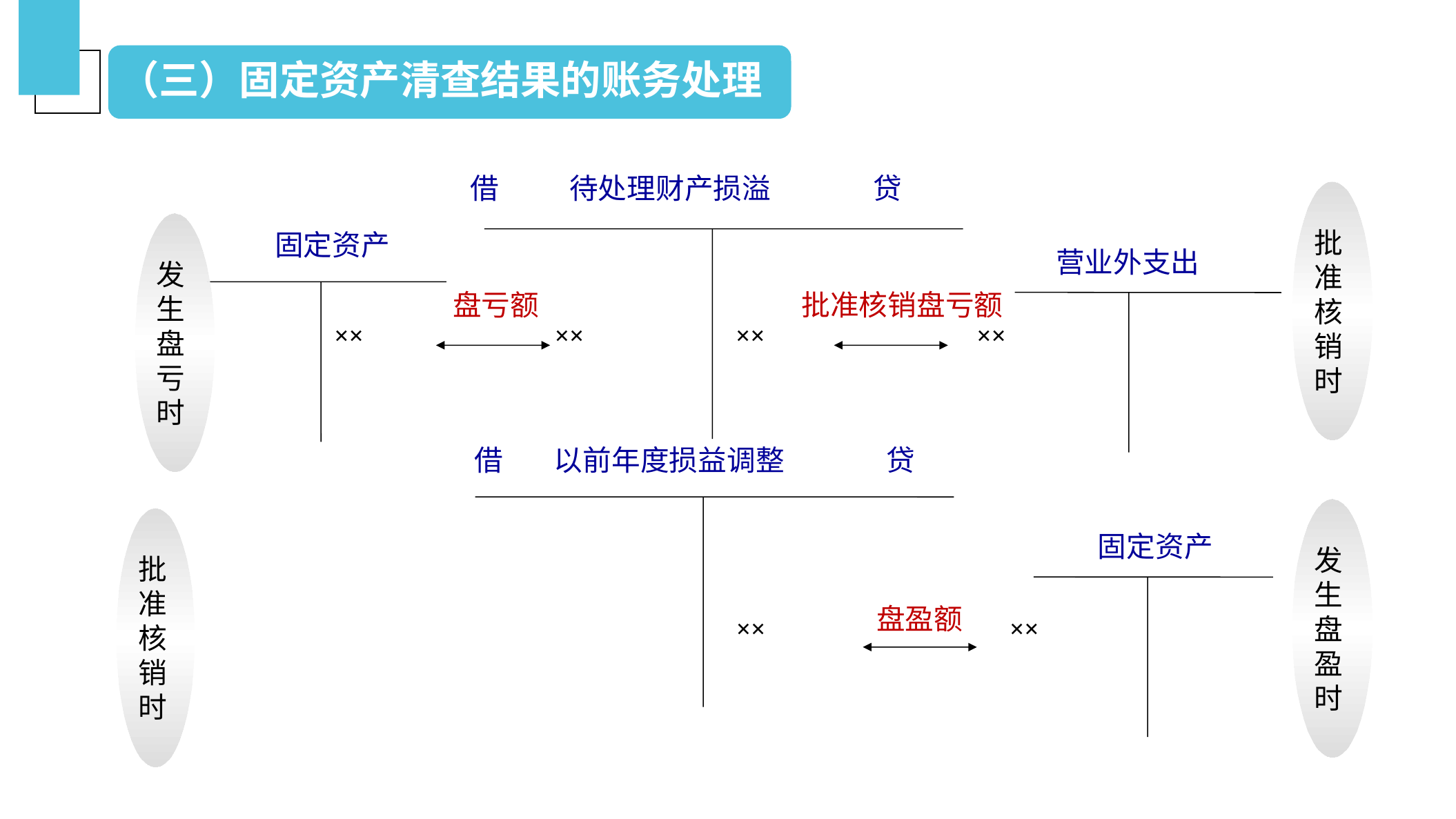

（三）固定资产清查结果的账务处理
借           待处理财产损溢                贷
批准核销时

营业外支出
发生盘亏时
固定资产

盘亏额
批准核销盘亏额

××
××
××
××

借        以前年度损益调整                贷

发生盘盈时

固定资产

盘盈额
××
××

批准核销时